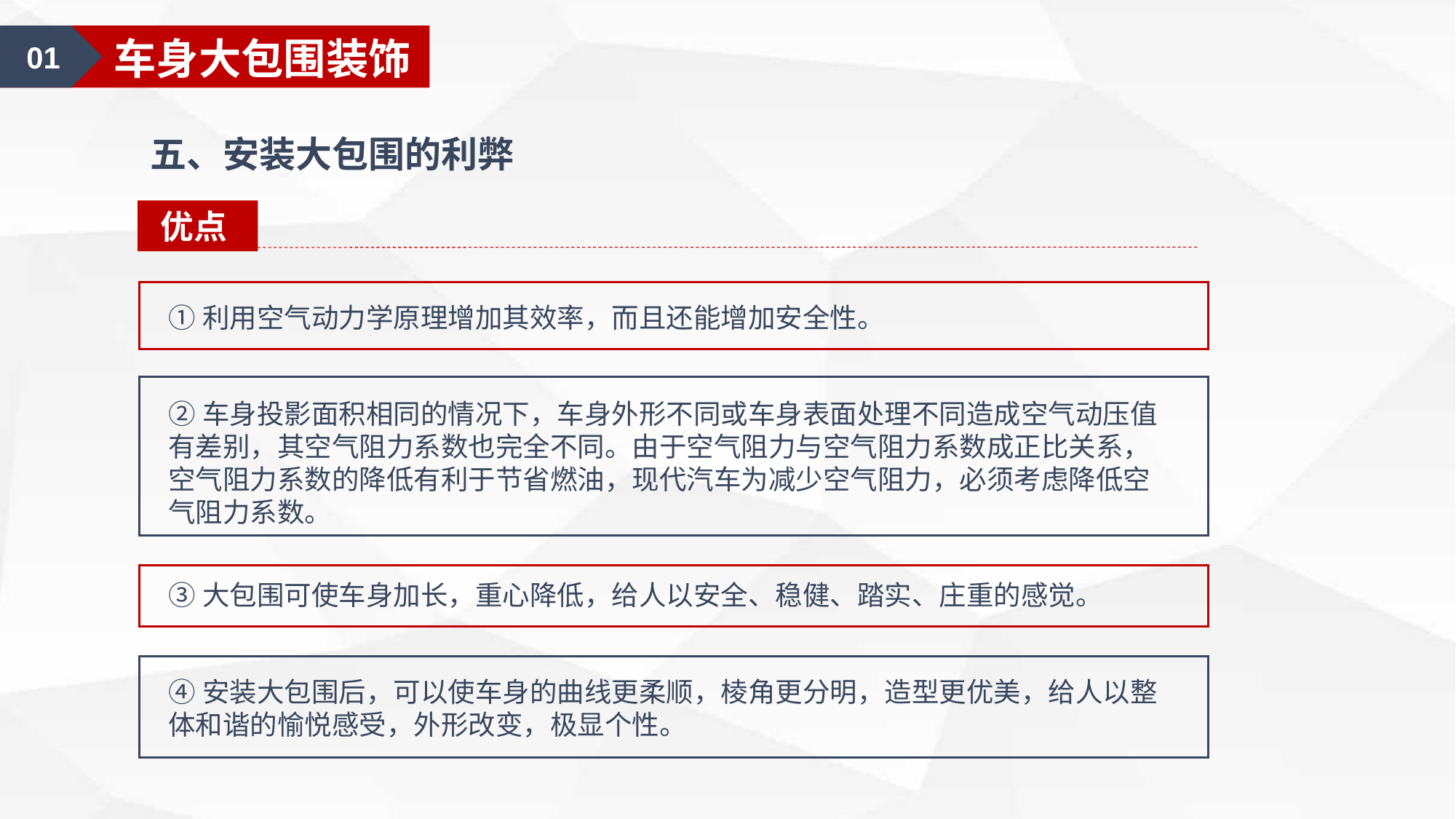

01
车身大包围装饰
五、安装大包围的利弊
优点

①利用空气动力学原理增加其效率，而且还能增加安全性。

②车身投影面积相同的情况下，车身外形不同或车身表面处理不同造成空气动压值有差别，其空气阻力系数也完全不同。由于空气阻力与空气阻力系数成正比关系，空气阻力系数的降低有利于节省燃油，现代汽车为减少空气阻力，必须考虑降低空气阻力系数。

③大包围可使车身加长，重心降低，给人以安全、稳健、踏实、庄重的感觉。

④安装大包围后，可以使车身的曲线更柔顺，棱角更分明，造型更优美，给人以整体和谐的愉悦感受，外形改变，极显个性。